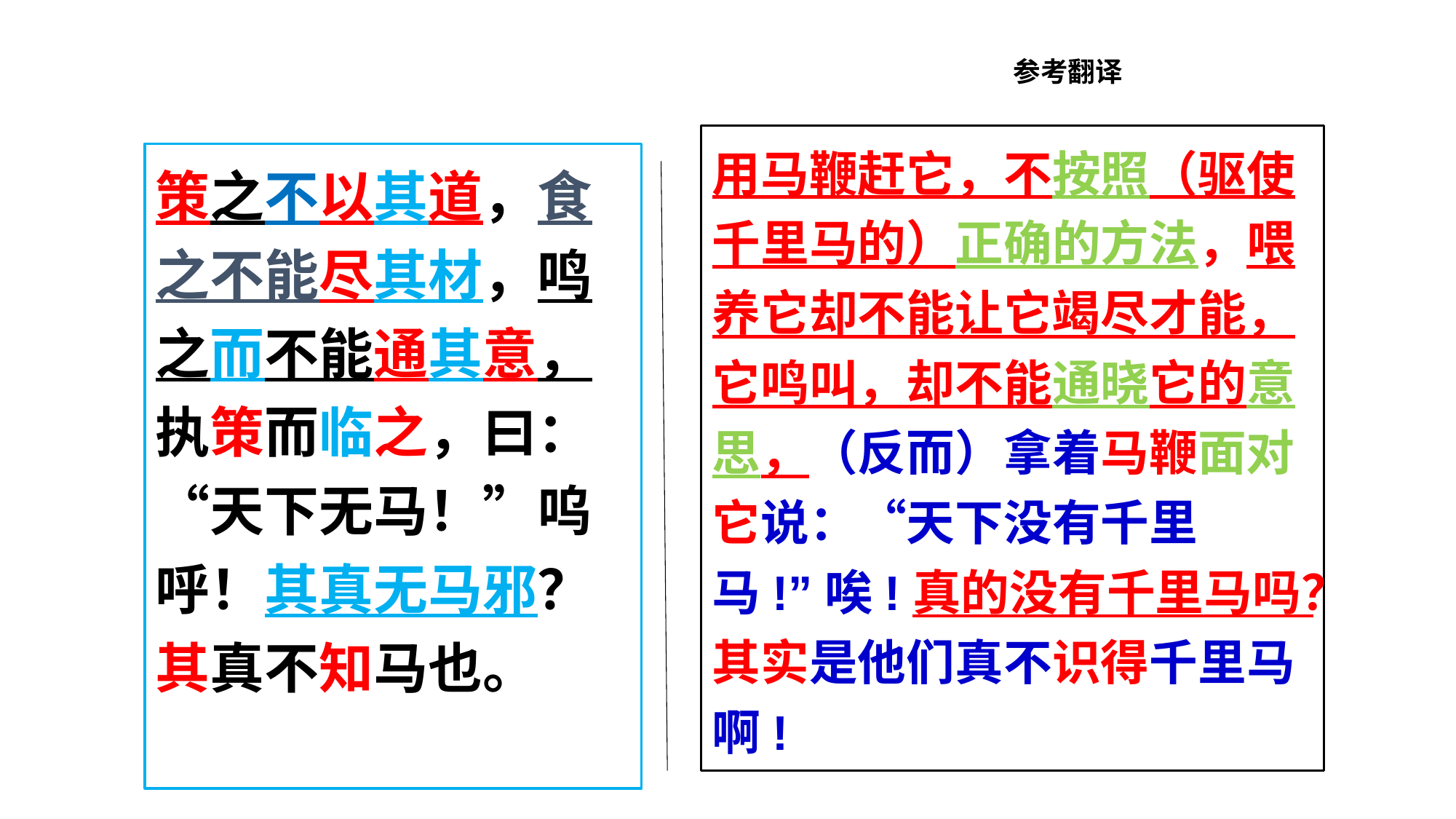

参考翻译
用马鞭赶它，不按照（驱使千里马的）正确的方法，喂养它却不能让它竭尽才能，它鸣叫，却不能通晓它的意思，（反而）拿着马鞭面对它说：“天下没有千里马!”唉!真的没有千里马吗？其实是他们真不识得千里马啊!
策之不以其道，食之不能尽其材，鸣之而不能通其意，执策而临之，曰：“天下无马！”呜呼！其真无马邪？其真不知马也。